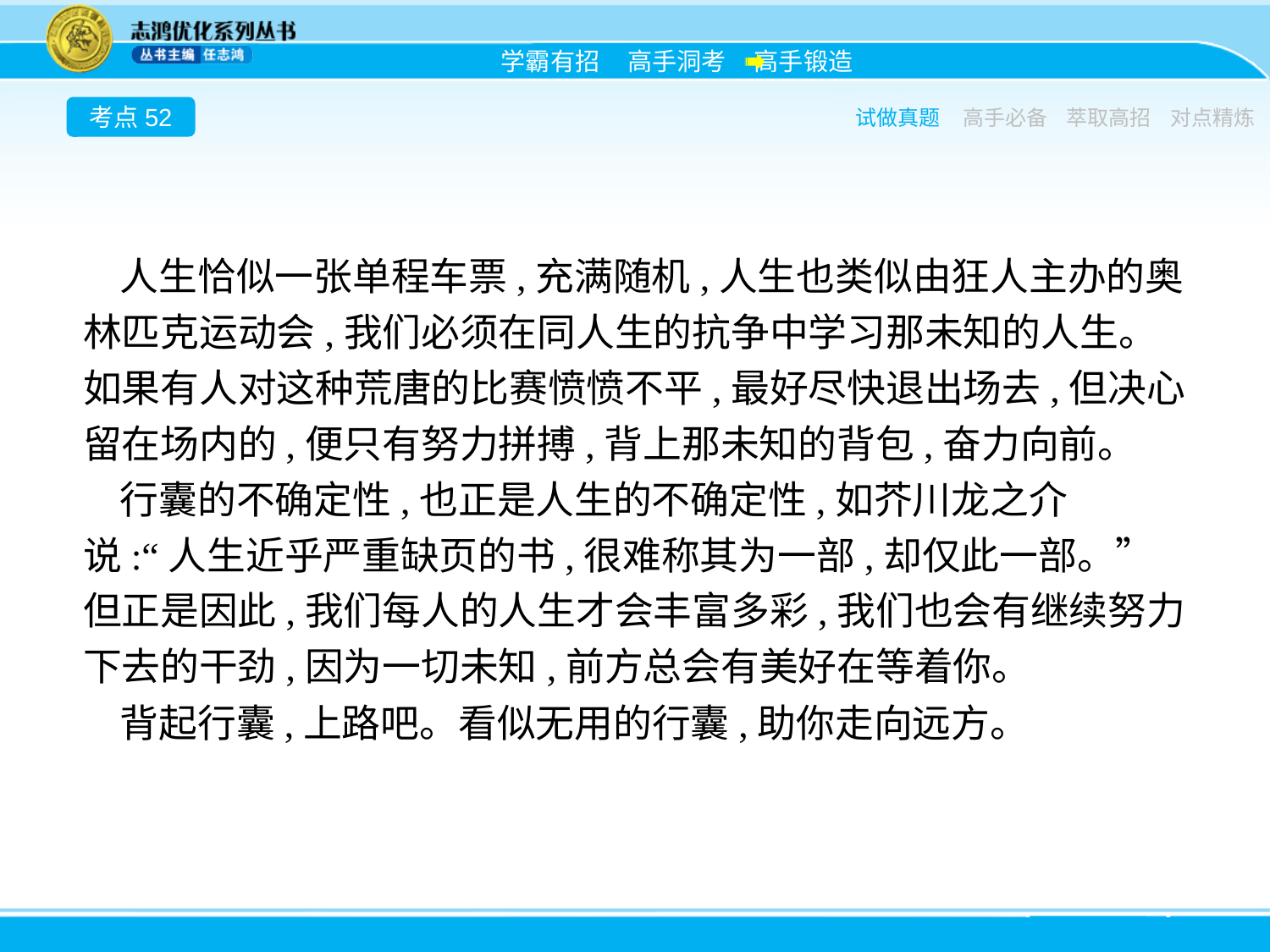

考点52
试做真题
高手必备
萃取高招
对点精炼
人生恰似一张单程车票,充满随机,人生也类似由狂人主办的奥林匹克运动会,我们必须在同人生的抗争中学习那未知的人生。如果有人对这种荒唐的比赛愤愤不平,最好尽快退出场去,但决心留在场内的,便只有努力拼搏,背上那未知的背包,奋力向前。
行囊的不确定性,也正是人生的不确定性,如芥川龙之介说:“人生近乎严重缺页的书,很难称其为一部,却仅此一部。”但正是因此,我们每人的人生才会丰富多彩,我们也会有继续努力下去的干劲,因为一切未知,前方总会有美好在等着你。
背起行囊,上路吧。看似无用的行囊,助你走向远方。